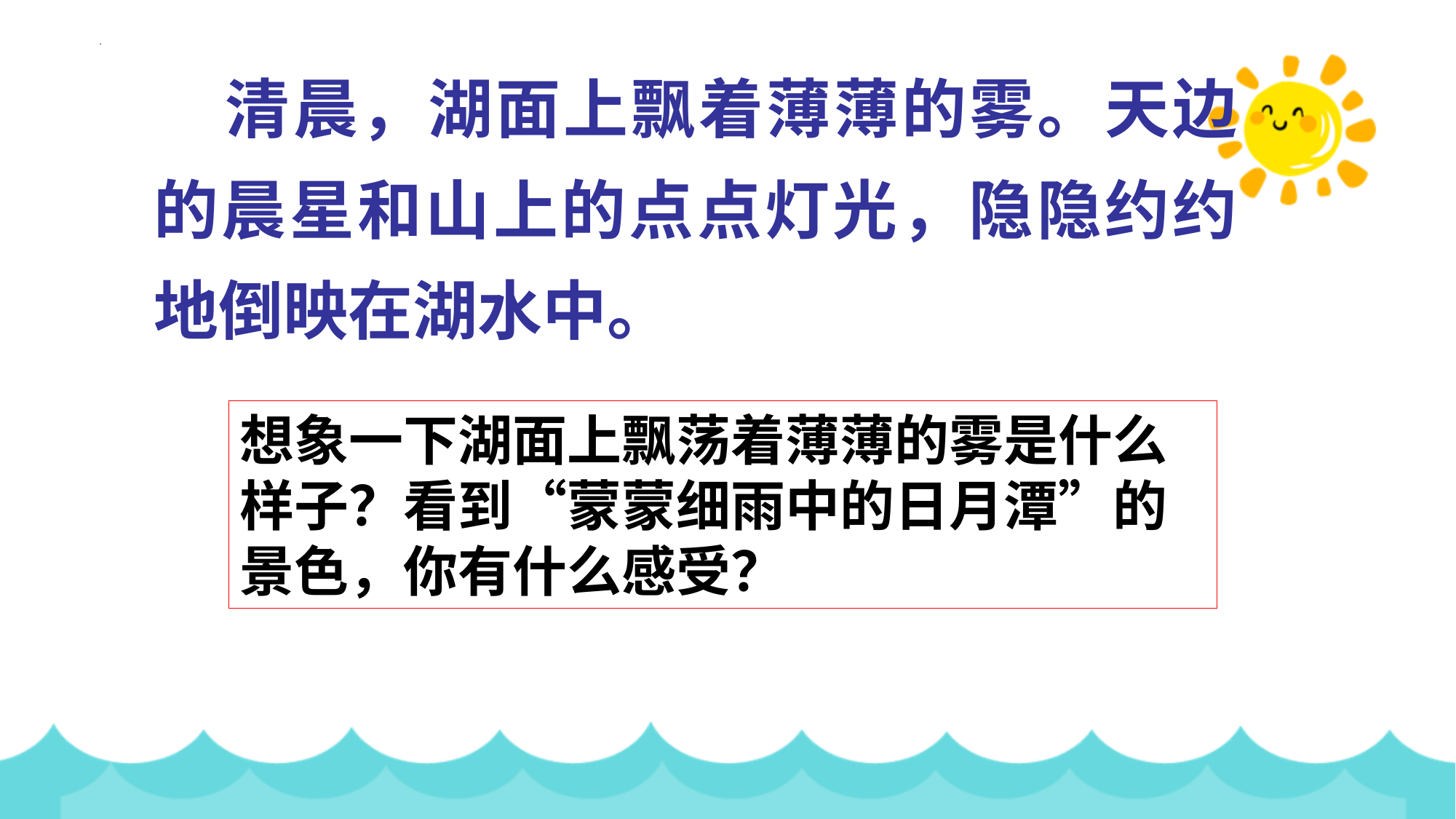

清晨，湖面上飘着薄薄的雾。天边的晨星和山上的点点灯光，隐隐约约地倒映在湖水中。
想象一下湖面上飘荡着薄薄的雾是什么样子？看到“蒙蒙细雨中的日月潭”的景色，你有什么感受？